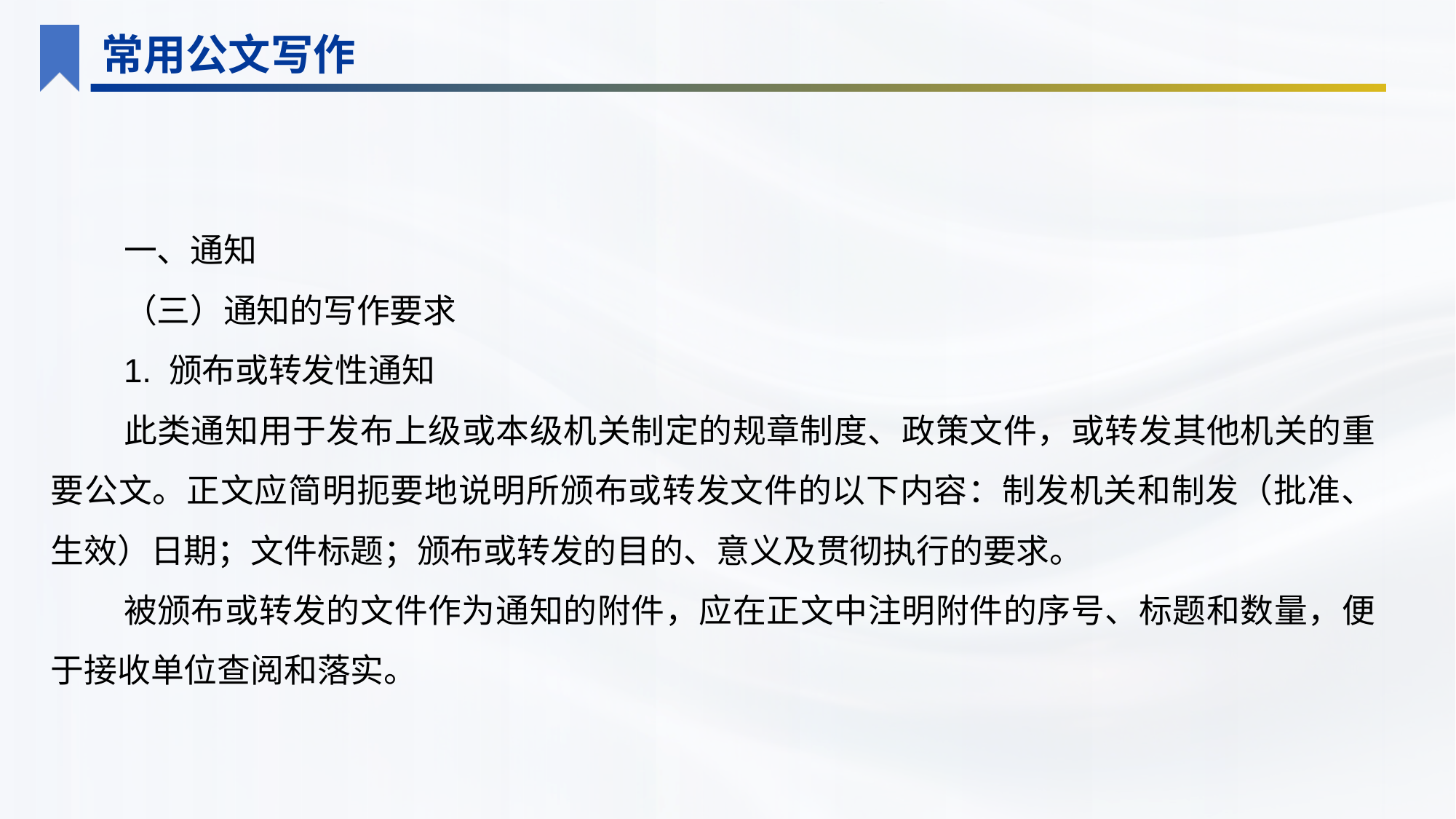

常用公文写作
一、通知
（三）通知的写作要求
1. 颁布或转发性通知
此类通知用于发布上级或本级机关制定的规章制度、政策文件，或转发其他机关的重要公文。正文应简明扼要地说明所颁布或转发文件的以下内容：制发机关和制发（批准、生效）日期；文件标题；颁布或转发的目的、意义及贯彻执行的要求。
被颁布或转发的文件作为通知的附件，应在正文中注明附件的序号、标题和数量，便于接收单位查阅和落实。